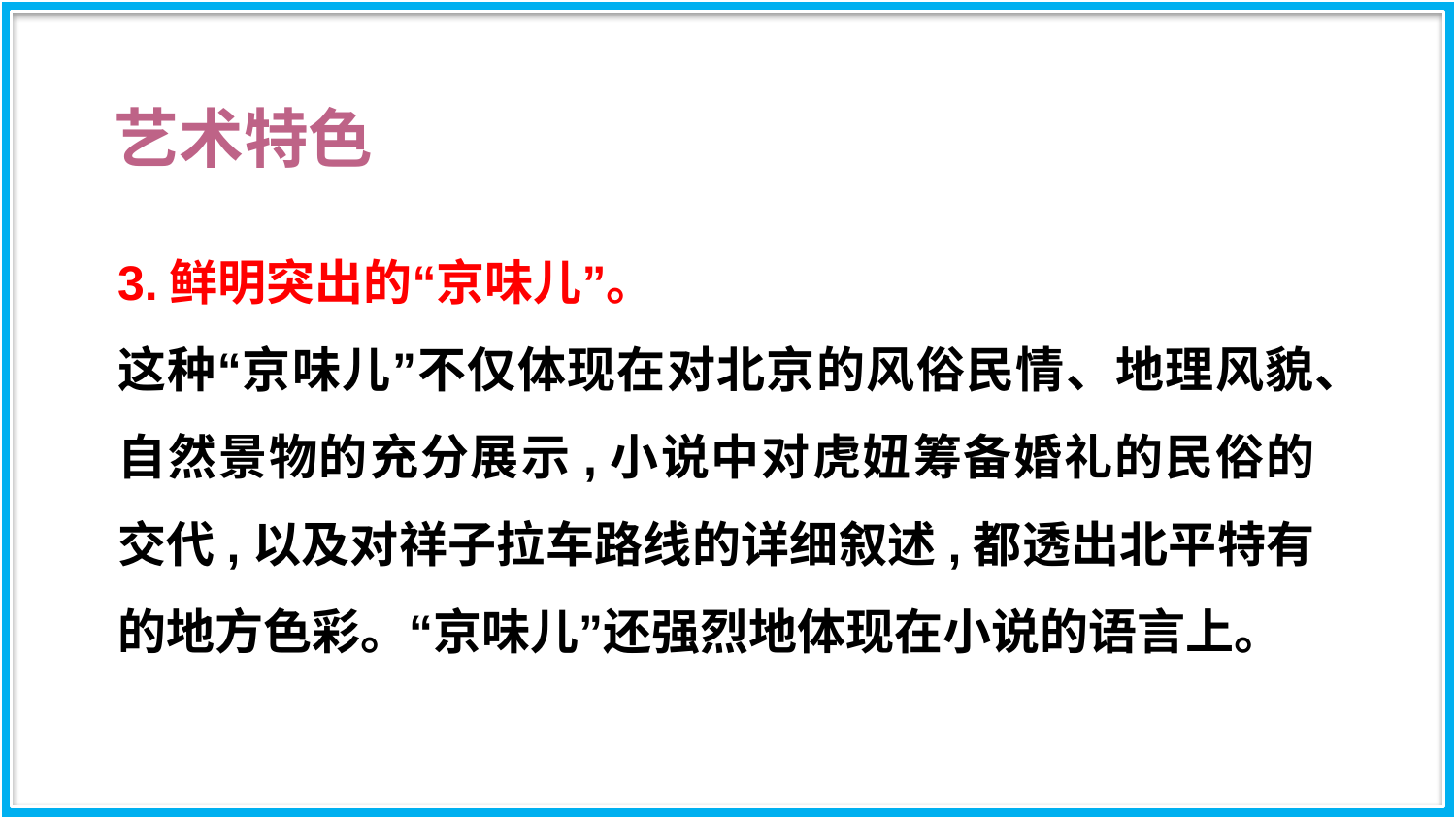

艺术特色
3.鲜明突出的“京味儿”。
这种“京味儿”不仅体现在对北京的风俗民情、地理风貌、自然景物的充分展示,小说中对虎妞筹备婚礼的民俗的交代,以及对祥子拉车路线的详细叙述,都透出北平特有的地方色彩。“京味儿”还强烈地体现在小说的语言上。